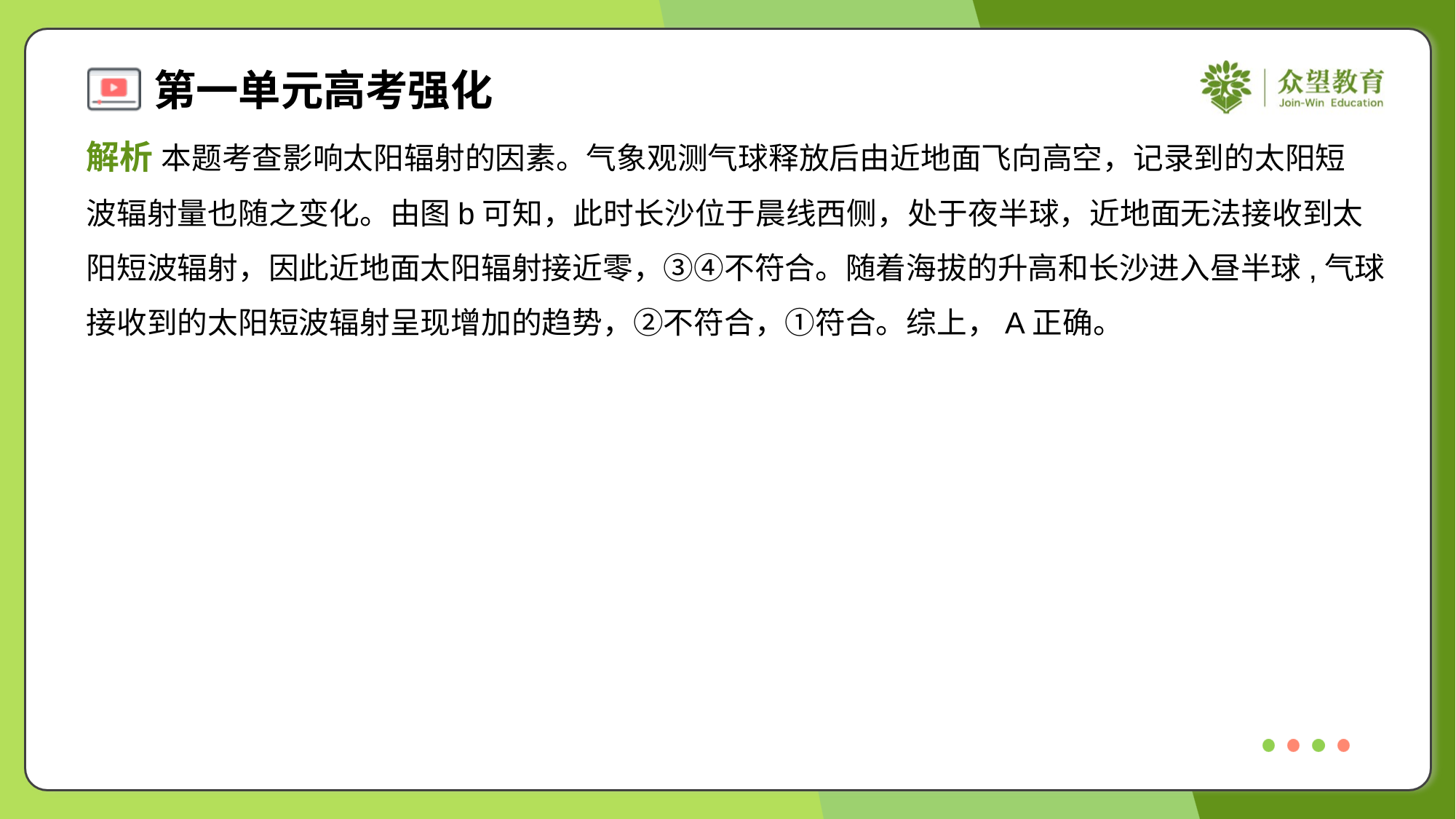

解析 本题考查影响太阳辐射的因素。气象观测气球释放后由近地面飞向高空，记录到的太阳短
波辐射量也随之变化。由图b可知，此时长沙位于晨线西侧，处于夜半球，近地面无法接收到太
阳短波辐射，因此近地面太阳辐射接近零，③④不符合。随着海拔的升高和长沙进入昼半球,气球
接收到的太阳短波辐射呈现增加的趋势，②不符合，①符合。综上，A正确。